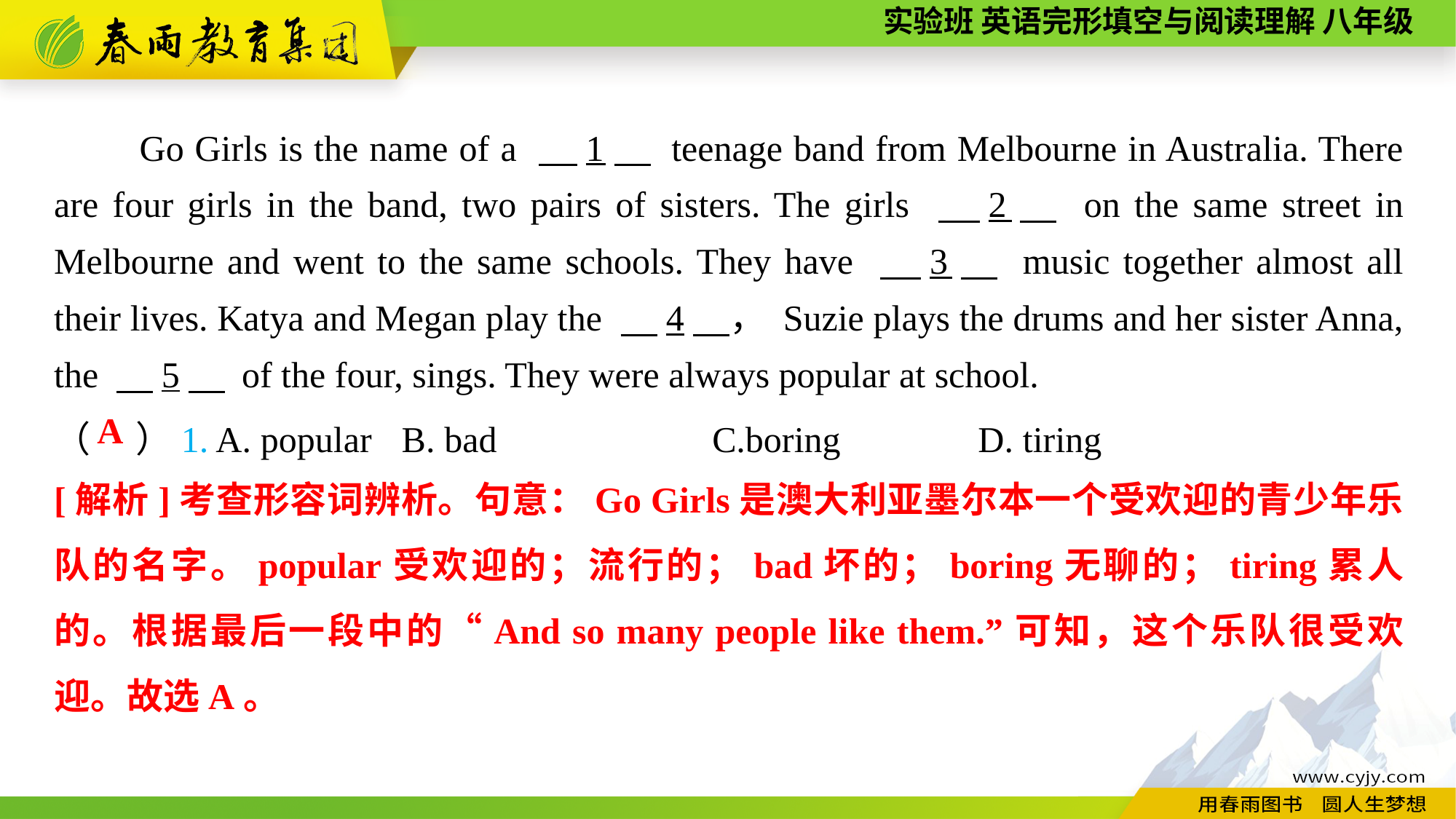

Go Girls is the name of a 　1　 teenage band from Melbourne in Australia. There are four girls in the band, two pairs of sisters. The girls 　2　 on the same street in Melbourne and went to the same schools. They have 　3　 music together almost all their lives. Katya and Megan play the 　4　， Suzie plays the drums and her sister Anna, the 　5　 of the four, sings. They were always popular at school.
（ 　）1. A. popular	  B. bad	   	C.boring   	     D. tiring
A
[解析]考查形容词辨析。句意：Go Girls是澳大利亚墨尔本一个受欢迎的青少年乐队的名字。popular受欢迎的；流行的；bad坏的；boring无聊的；tiring累人的。根据最后一段中的“And so many people like them.”可知，这个乐队很受欢迎。故选A。